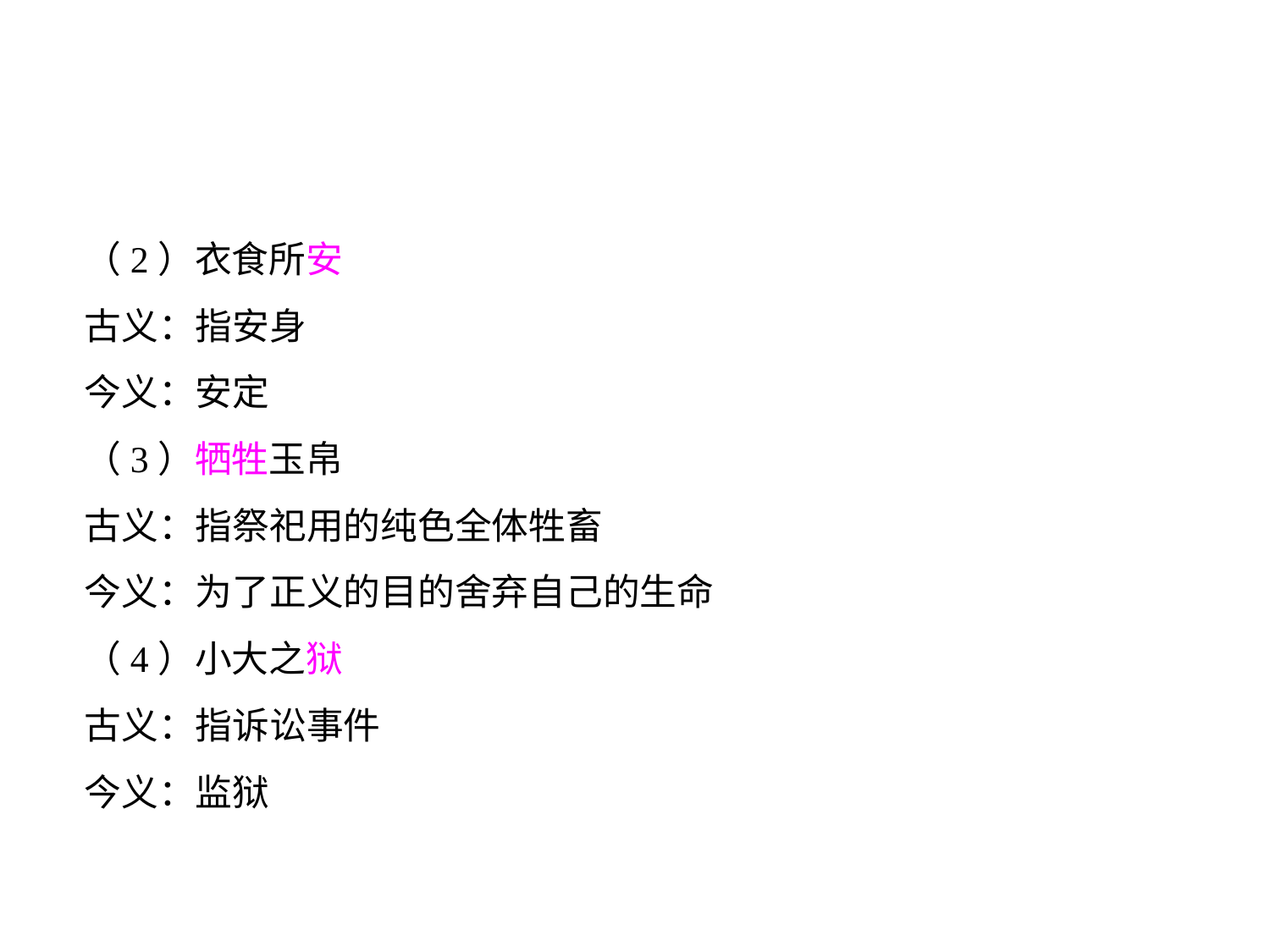

（2）衣食所安
古义：指安身
今义：安定
（3）牺牲玉帛
古义：指祭祀用的纯色全体牲畜
今义：为了正义的目的舍弃自己的生命
（4）小大之狱
古义：指诉讼事件
今义：监狱